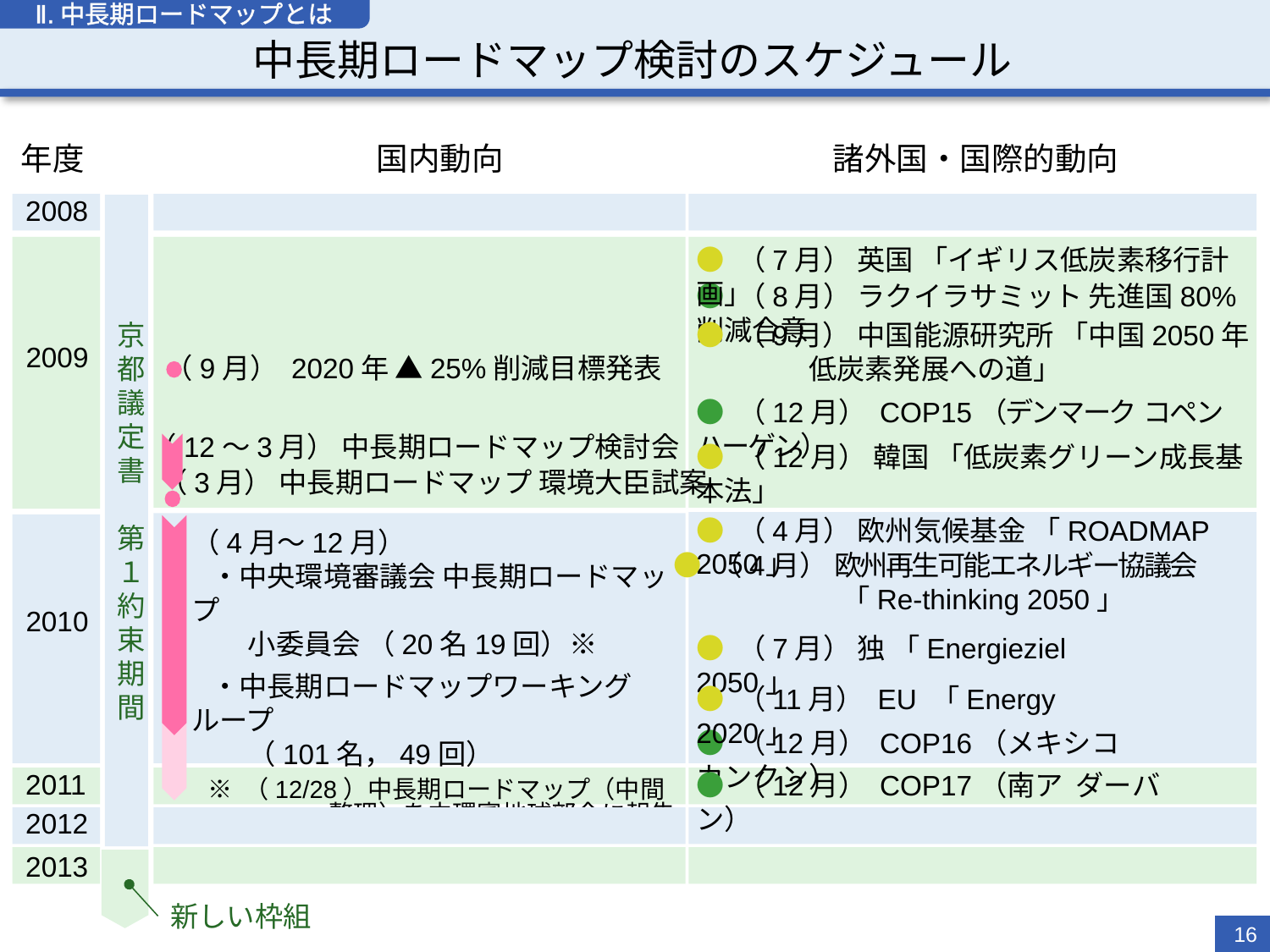

Ⅱ.中長期ロードマップとは
中長期ロードマップ検討のスケジュール

年度
国内動向
諸外国・国際的動向
2008

京都議定書 第１約束期間
● （7月） 英国 「イギリス低炭素移行計画」

● （8月） ラクイラサミット 先進国80%削減合意
● （9月） 中国能源研究所 「中国2050年低炭素発展への道」
2009
（9月） 2020年 ▲25%削減目標発表

● （12月） COP15（デンマーク  コペンハーゲン）
（12～3月） 中長期ロードマップ検討会
● （12月） 韓国 「低炭素グリーン成長基本法」

（3月） 中長期ロードマップ 環境大臣試案

● （4月） 欧州気候基金 「ROADMAP 2050」

（4月～12月）
  ・中央環境審議会 中長期ロードマップ
　　小委員会 （20名19回）※

  ・中長期ロードマップワーキングループ
　　（101名，49回）

   ※ （12/28）中長期ロードマップ（中間整理）を中環審地球部会に報告
● （4月） 欧州再生可能エネルギー協議会
　　　　　　「Re-thinking 2050」
2010

● （7月） 独 「Energieziel 2050」
● （11月） EU 「Energy 2020」

● （12月） COP16（メキシコ カンクン）
2011
● （12月） COP17（南ア  ダーバン）

2012

2013

新しい枠組
16